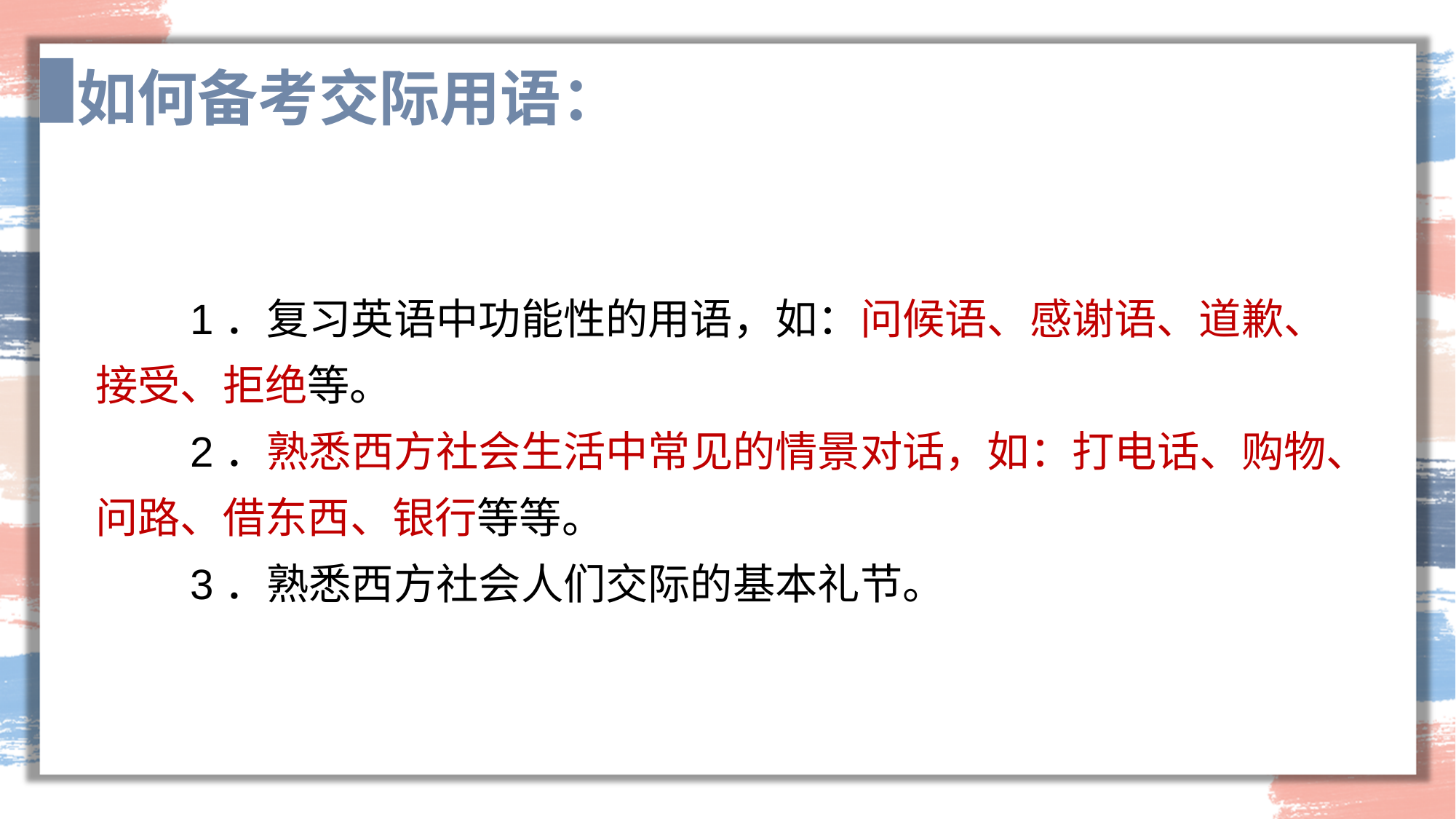

如何备考交际用语：

　　
　　1．复习英语中功能性的用语，如：问候语、感谢语、道歉、接受、拒绝等。
　　2．熟悉西方社会生活中常见的情景对话，如：打电话、购物、问路、借东西、银行等等。
　　3．熟悉西方社会人们交际的基本礼节。